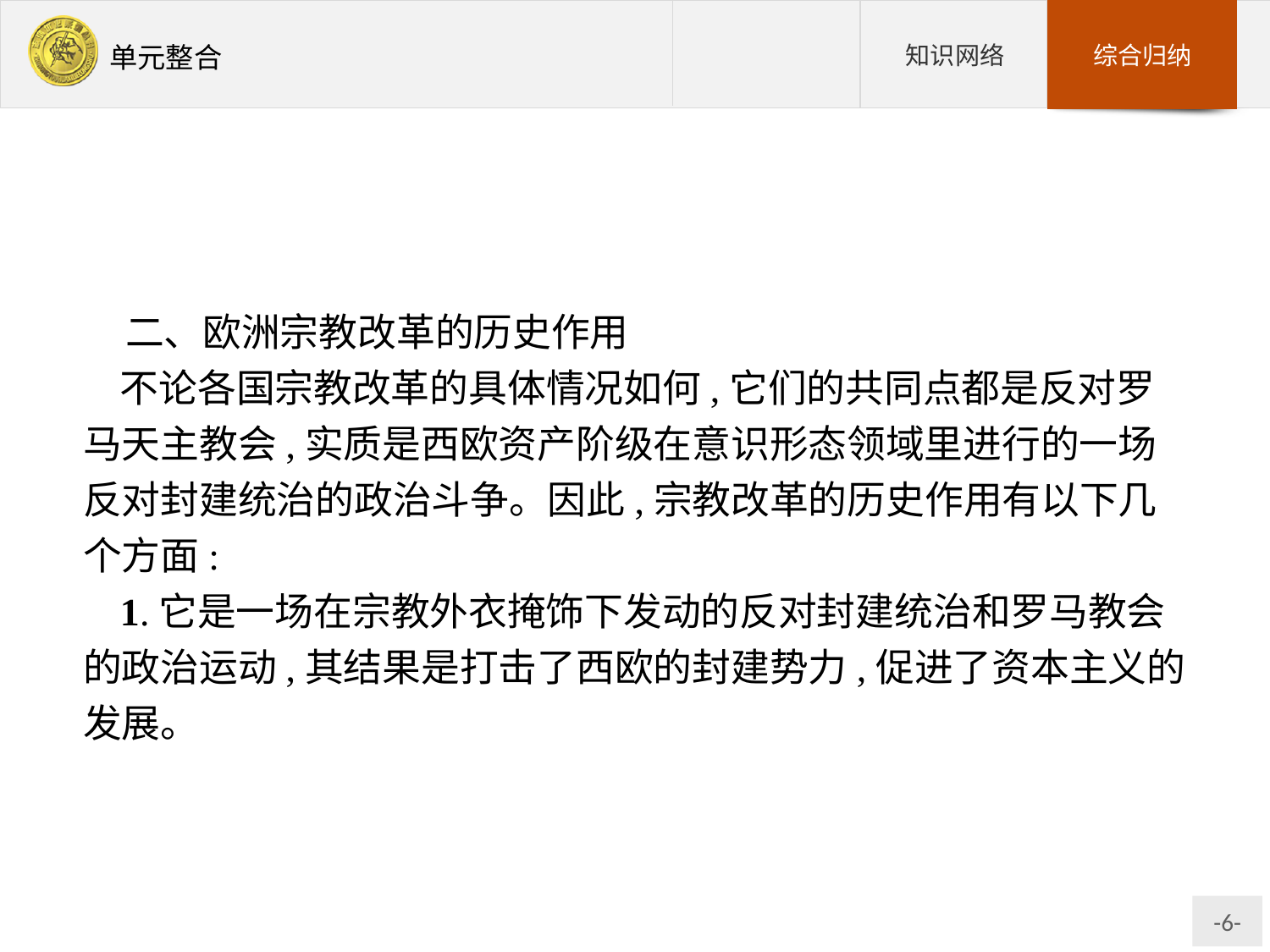

二、欧洲宗教改革的历史作用
不论各国宗教改革的具体情况如何,它们的共同点都是反对罗马天主教会,实质是西欧资产阶级在意识形态领域里进行的一场反对封建统治的政治斗争。因此,宗教改革的历史作用有以下几个方面:
1.它是一场在宗教外衣掩饰下发动的反对封建统治和罗马教会的政治运动,其结果是打击了西欧的封建势力,促进了资本主义的发展。